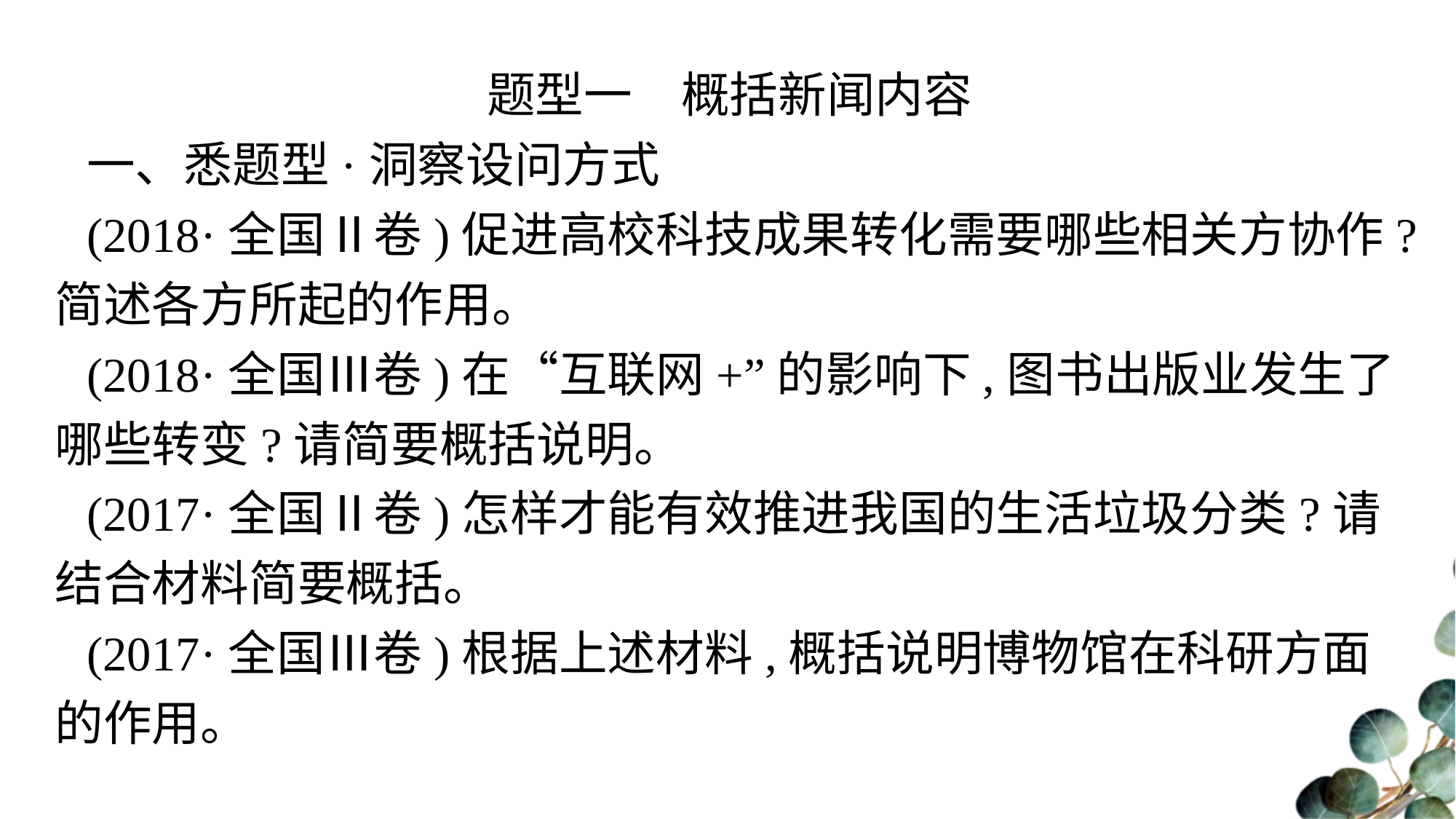

题型一　概括新闻内容
一、悉题型·洞察设问方式
(2018·全国Ⅱ卷)促进高校科技成果转化需要哪些相关方协作?简述各方所起的作用。
(2018·全国Ⅲ卷)在“互联网+”的影响下,图书出版业发生了哪些转变?请简要概括说明。
(2017·全国Ⅱ卷)怎样才能有效推进我国的生活垃圾分类?请结合材料简要概括。
(2017·全国Ⅲ卷)根据上述材料,概括说明博物馆在科研方面的作用。